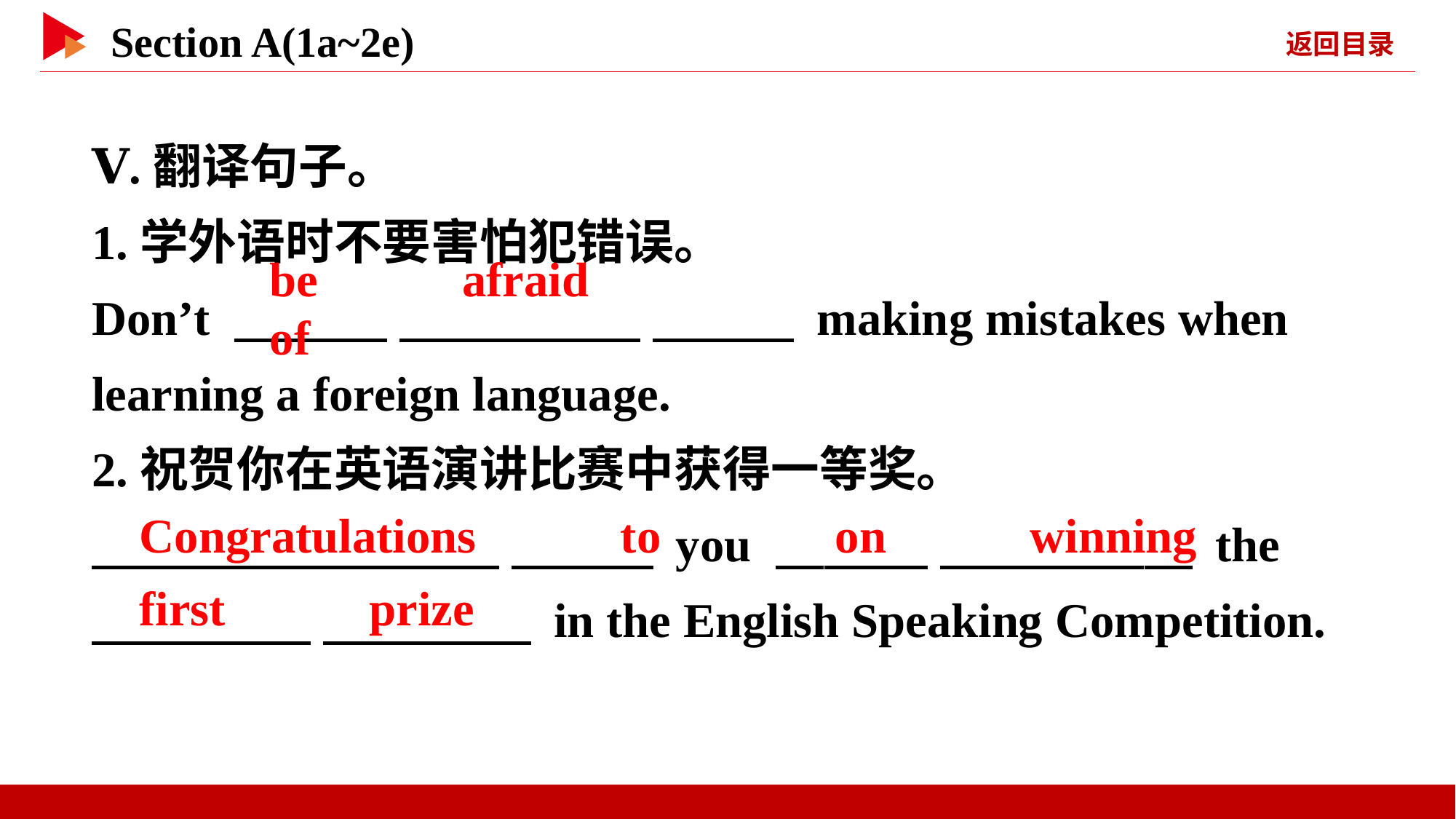

Ⅴ.翻译句子。
1.学外语时不要害怕犯错误。
Don’t 　     　 　             　 　    　 making mistakes when learning a foreign language.
2.祝贺你在英语演讲比赛中获得一等奖。
　                            　 　    　 you 　     　 　              　 the
　           　 　          　 in the English Speaking Competition.
be 　 　afraid 　 　of
Congratulations 　 　to
on 　 　winning
first 　 　prize